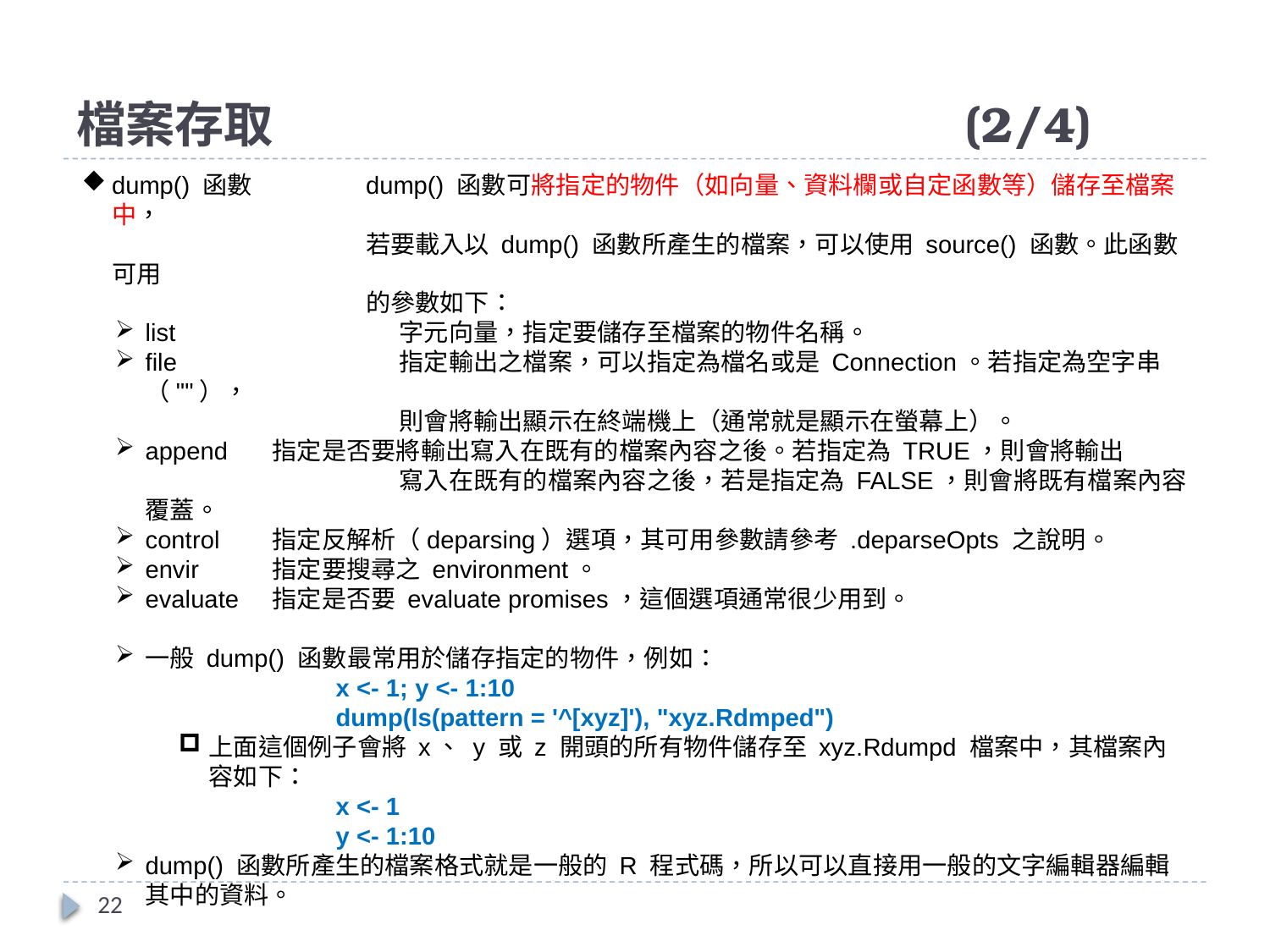

# 檔案存取						(2/4)
dump() 函數	dump() 函數可將指定的物件（如向量、資料欄或自定函數等）儲存至檔案中，
		若要載入以 dump() 函數所產生的檔案，可以使用 source() 函數。此函數可用
		的參數如下：
list		字元向量，指定要儲存至檔案的物件名稱。
file		指定輸出之檔案，可以指定為檔名或是 Connection。若指定為空字串（""），
		則會將輸出顯示在終端機上（通常就是顯示在螢幕上）。
append	指定是否要將輸出寫入在既有的檔案內容之後。若指定為 TRUE，則會將輸出
		寫入在既有的檔案內容之後，若是指定為 FALSE，則會將既有檔案內容覆蓋。
control	指定反解析（deparsing）選項，其可用參數請參考 .deparseOpts 之說明。
envir	指定要搜尋之 environment。
evaluate	指定是否要 evaluate promises，這個選項通常很少用到。

一般 dump() 函數最常用於儲存指定的物件，例如：
x <- 1; y <- 1:10
dump(ls(pattern = '^[xyz]'), "xyz.Rdmped")
上面這個例子會將 x、 y 或 z 開頭的所有物件儲存至 xyz.Rdumpd 檔案中，其檔案內容如下：
x <- 1
y <- 1:10
dump() 函數所產生的檔案格式就是一般的 R 程式碼，所以可以直接用一般的文字編輯器編輯其中的資料。
22